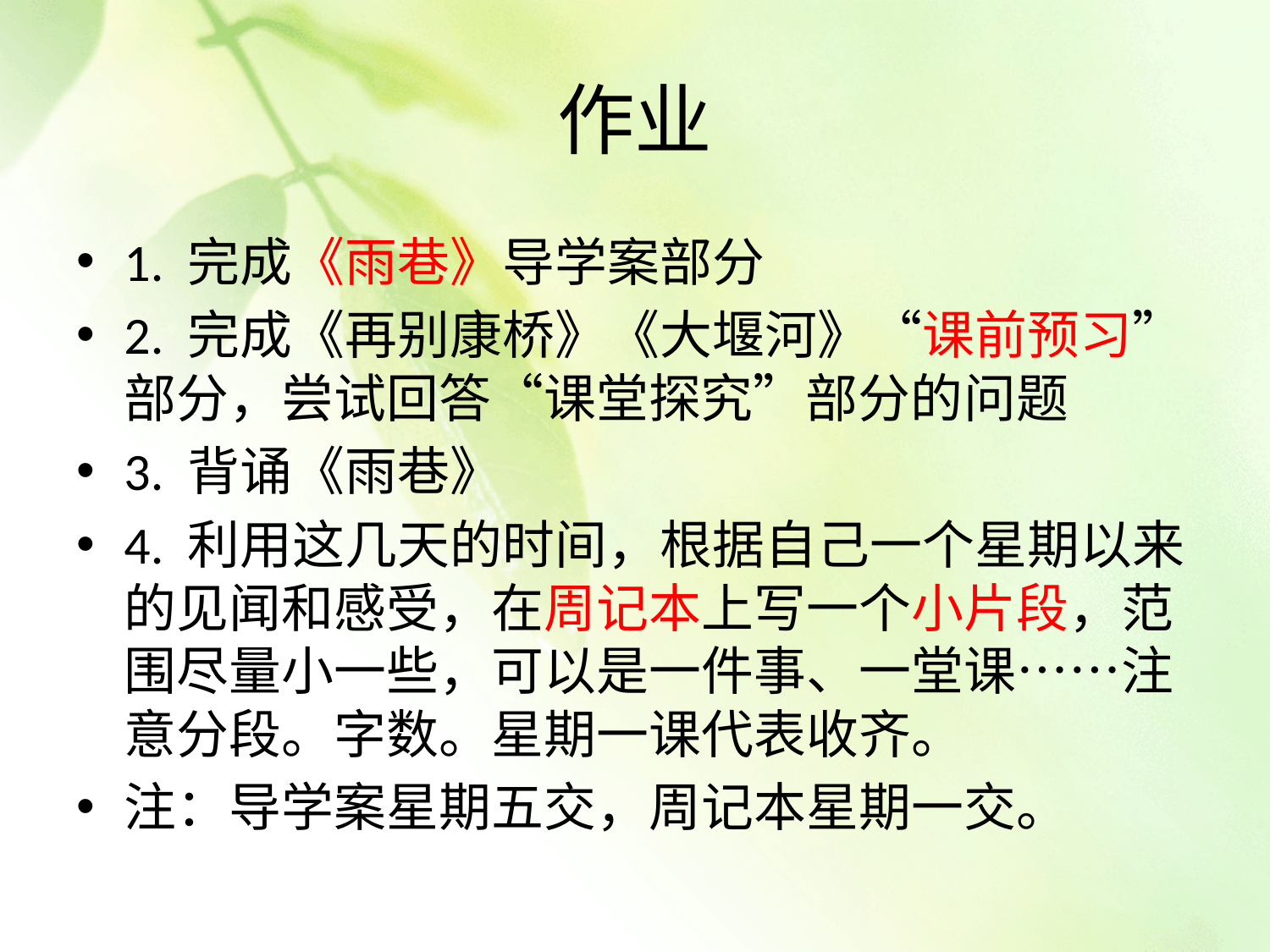

# 作业
1. 完成《雨巷》导学案部分
2. 完成《再别康桥》《大堰河》“课前预习”部分，尝试回答“课堂探究”部分的问题
3. 背诵《雨巷》
4. 利用这几天的时间，根据自己一个星期以来的见闻和感受，在周记本上写一个小片段，范围尽量小一些，可以是一件事、一堂课……注意分段。字数。星期一课代表收齐。
注：导学案星期五交，周记本星期一交。